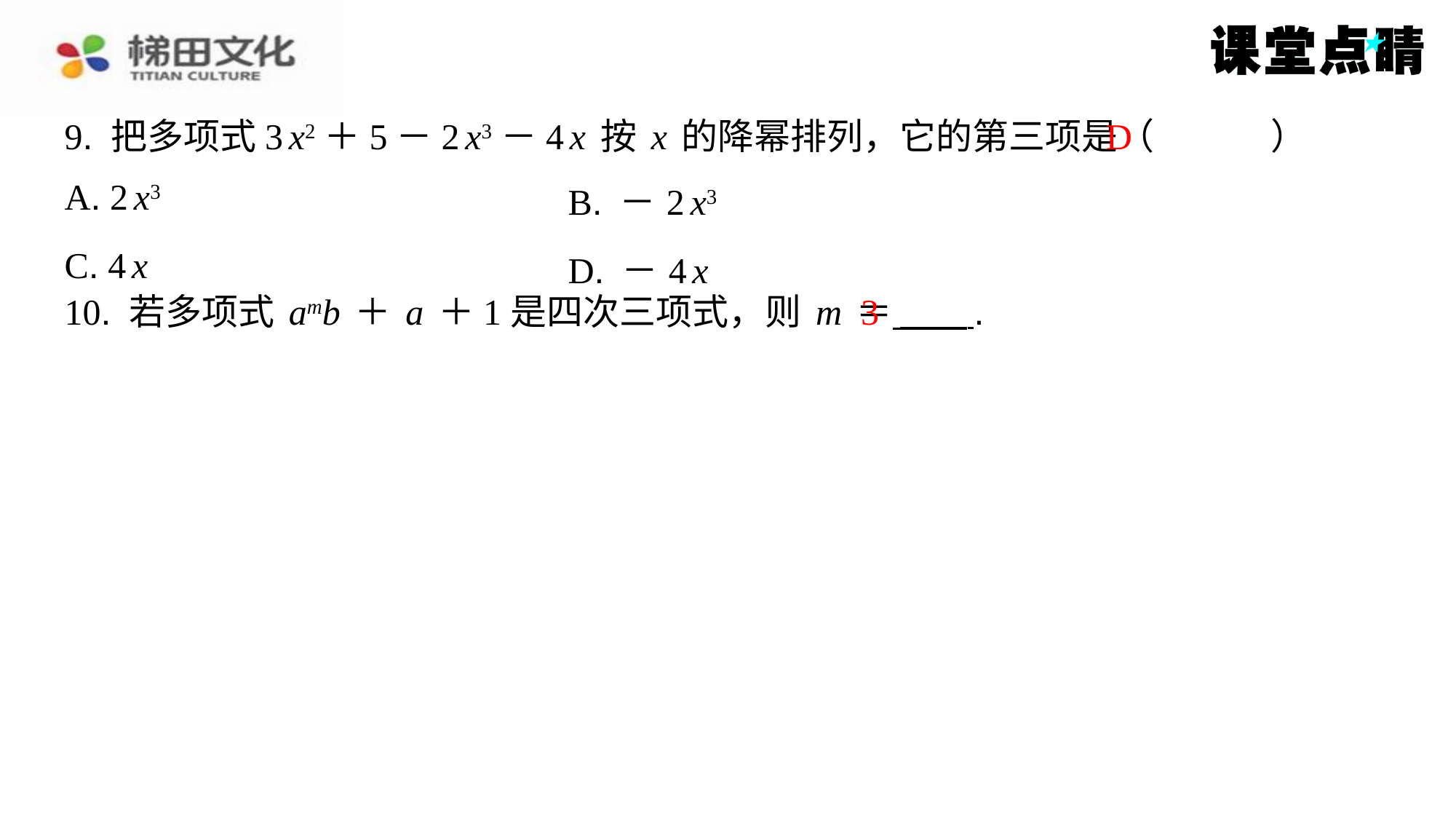

D
9. 把多项式3x2＋5－2x3－4x按x的降幂排列，它的第三项是（　D　）
| A. 2x3 | B. －2x3 |
| --- | --- |
| C. 4x | D. －4x |
3
10. 若多项式amb＋a＋1是四次三项式，则m＝            ⁠.